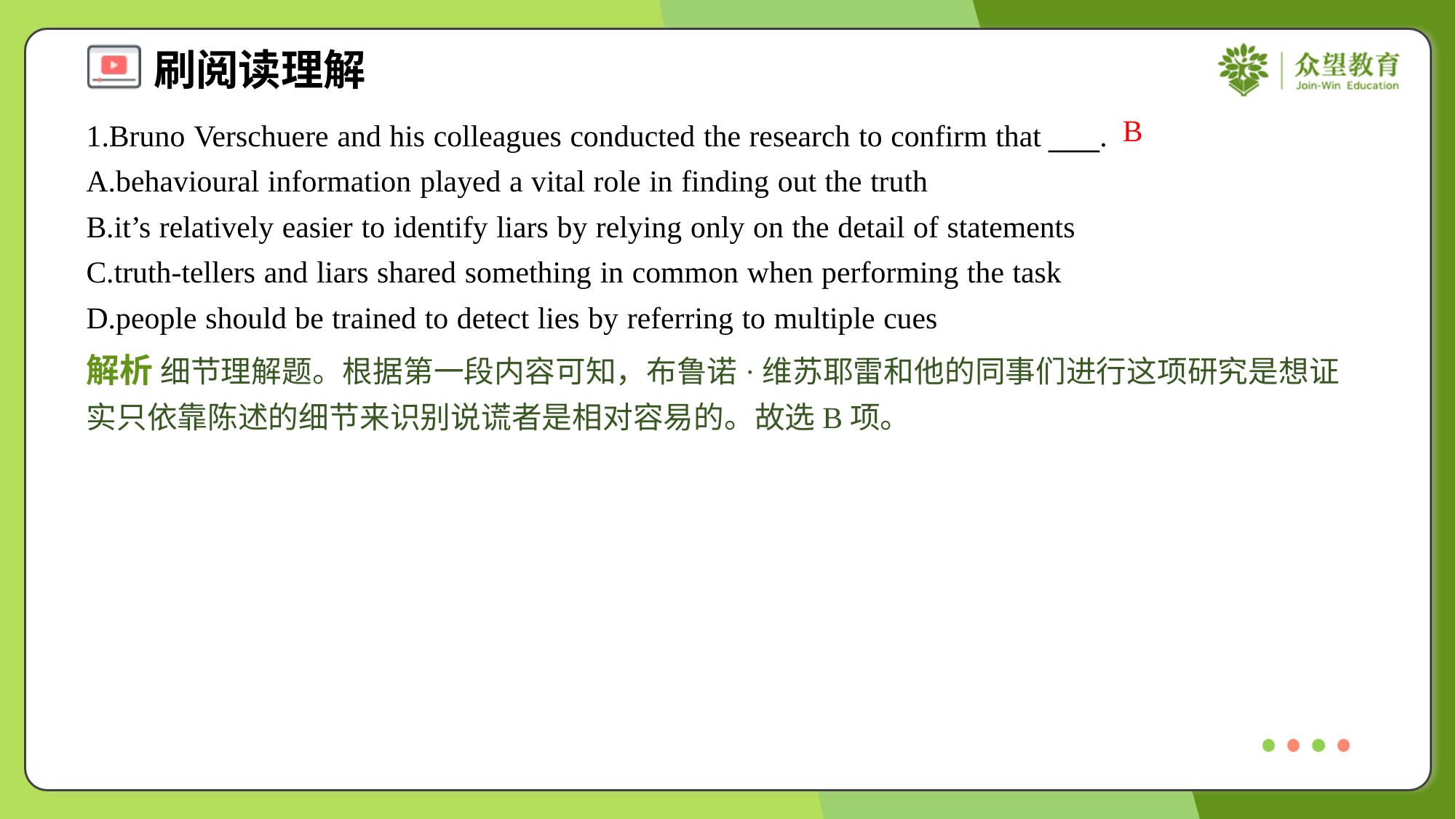

B
1.Bruno Verschuere and his colleagues conducted the research to confirm that ___.
A.behavioural information played a vital role in finding out the truth
B.it’s relatively easier to identify liars by relying only on the detail of statements
C.truth-tellers and liars shared something in common when performing the task
D.people should be trained to detect lies by referring to multiple cues
解析 细节理解题。根据第一段内容可知，布鲁诺·维苏耶雷和他的同事们进行这项研究是想证实只依靠陈述的细节来识别说谎者是相对容易的。故选B项。